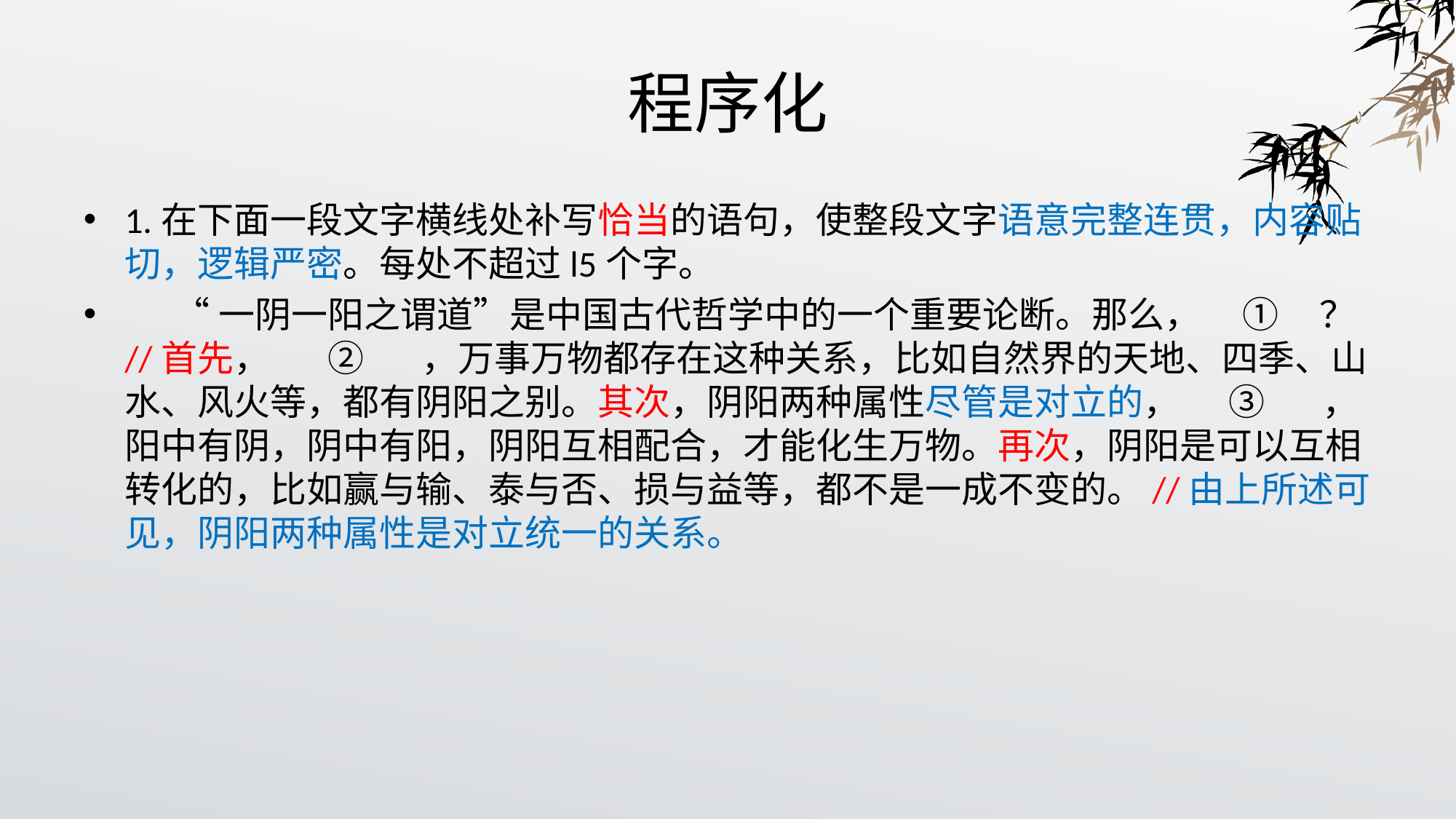

# 程序化
1.在下面一段文字横线处补写恰当的语句，使整段文字语意完整连贯，内容贴切，逻辑严密。每处不超过l5个字。
      “一阴一阳之谓道”是中国古代哲学中的一个重要论断。那么，     ①     ？//首先，       ②       ，万事万物都存在这种关系，比如自然界的天地、四季、山水、风火等，都有阴阳之别。其次，阴阳两种属性尽管是对立的，      ③       ，阳中有阴，阴中有阳，阴阳互相配合，才能化生万物。再次，阴阳是可以互相转化的，比如赢与输、泰与否、损与益等，都不是一成不变的。//由上所述可见，阴阳两种属性是对立统一的关系。